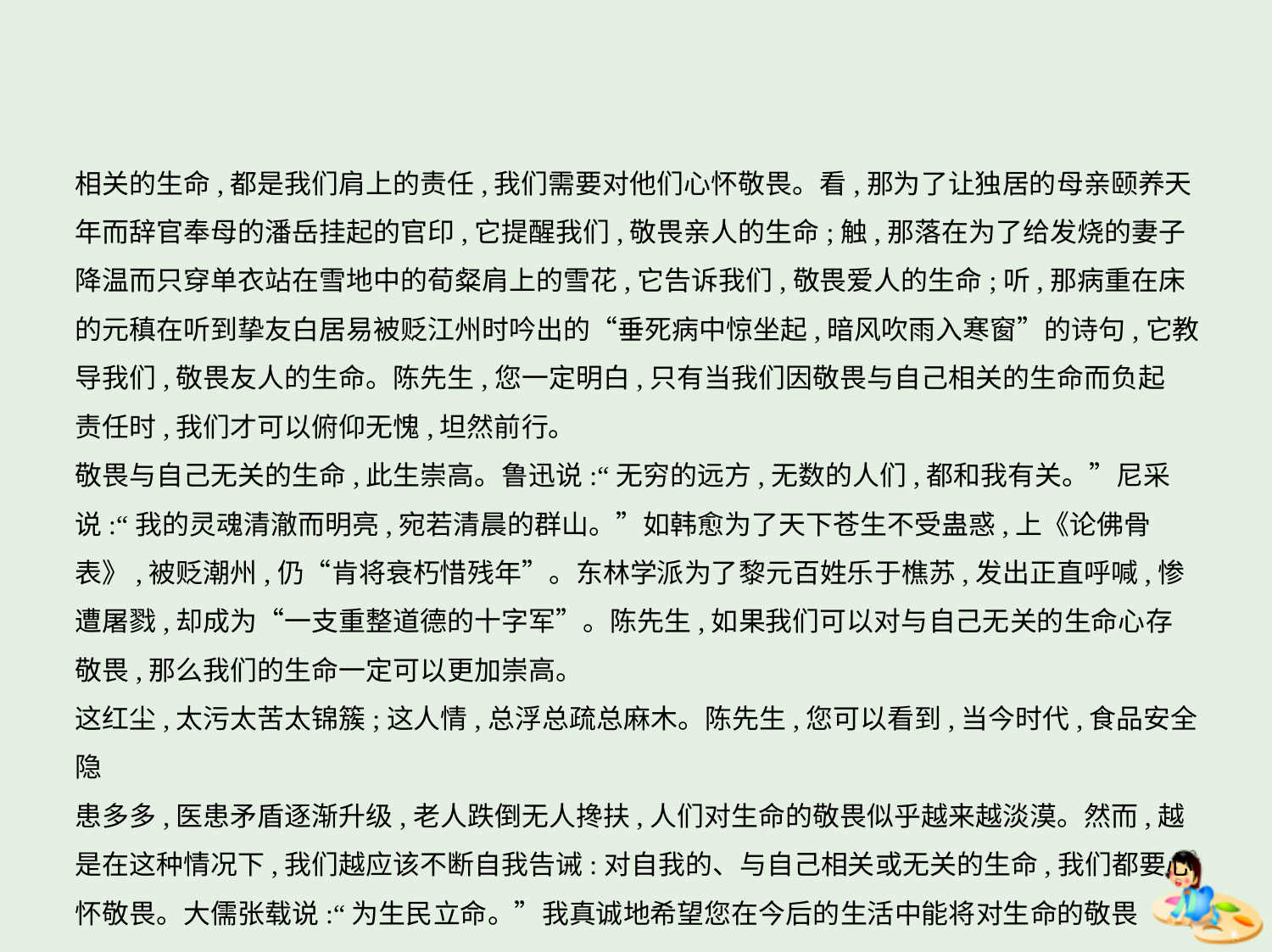

相关的生命,都是我们肩上的责任,我们需要对他们心怀敬畏。看,那为了让独居的母亲颐养天
年而辞官奉母的潘岳挂起的官印,它提醒我们,敬畏亲人的生命;触,那落在为了给发烧的妻子
降温而只穿单衣站在雪地中的荀粲肩上的雪花,它告诉我们,敬畏爱人的生命;听,那病重在床
的元稹在听到挚友白居易被贬江州时吟出的“垂死病中惊坐起,暗风吹雨入寒窗”的诗句,它教导我们,敬畏友人的生命。陈先生,您一定明白,只有当我们因敬畏与自己相关的生命而负起
责任时,我们才可以俯仰无愧,坦然前行。
敬畏与自己无关的生命,此生崇高。鲁迅说:“无穷的远方,无数的人们,都和我有关。”尼采
说:“我的灵魂清澈而明亮,宛若清晨的群山。”如韩愈为了天下苍生不受蛊惑,上《论佛骨
表》,被贬潮州,仍“肯将衰朽惜残年”。东林学派为了黎元百姓乐于樵苏,发出正直呼喊,惨
遭屠戮,却成为“一支重整道德的十字军”。陈先生,如果我们可以对与自己无关的生命心存
敬畏,那么我们的生命一定可以更加崇高。
这红尘,太污太苦太锦簇;这人情,总浮总疏总麻木。陈先生,您可以看到,当今时代,食品安全隐
患多多,医患矛盾逐渐升级,老人跌倒无人搀扶,人们对生命的敬畏似乎越来越淡漠。然而,越
是在这种情况下,我们越应该不断自我告诫:对自我的、与自己相关或无关的生命,我们都要心
怀敬畏。大儒张载说:“为生民立命。”我真诚地希望您在今后的生活中能将对生命的敬畏